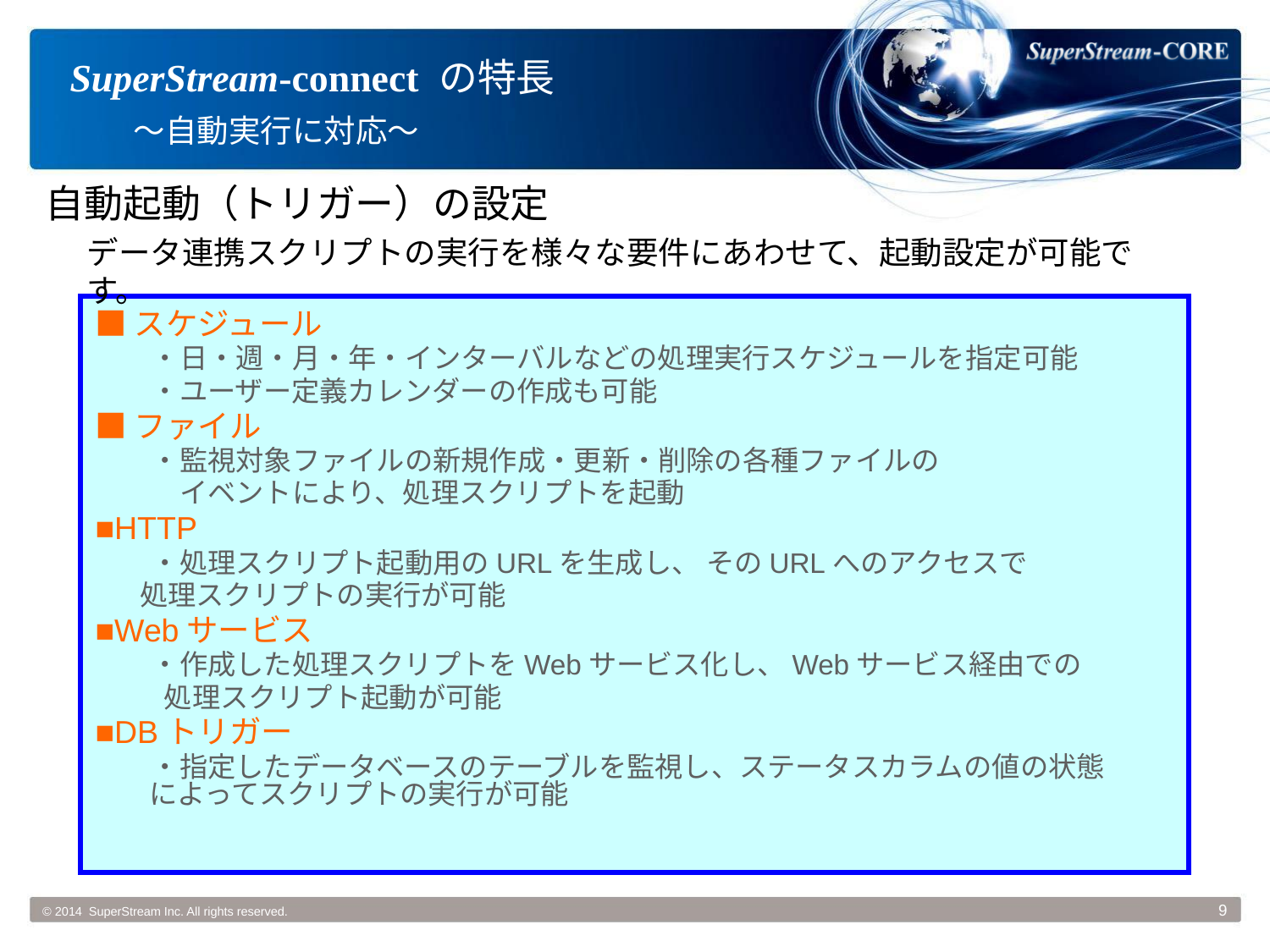

# SuperStream-connect の特長 　　～自動実行に対応～
自動起動（トリガー）の設定
データ連携スクリプトの実行を様々な要件にあわせて、起動設定が可能です。
■スケジュール
　　・日・週・月・年・インターバルなどの処理実行スケジュールを指定可能
　　・ユーザー定義カレンダーの作成も可能
■ファイル
　　・監視対象ファイルの新規作成・更新・削除の各種ファイルの
　　　イベントにより、処理スクリプトを起動
■HTTP
　　・処理スクリプト起動用のURLを生成し、 そのURLへのアクセスで
      処理スクリプトの実行が可能
■Webサービス
　　・作成した処理スクリプトをWebサービス化し、Webサービス経由での
　　  処理スクリプト起動が可能
■DBトリガー
　　・指定したデータベースのテーブルを監視し、ステータスカラムの値の状態
 によってスクリプトの実行が可能
© 2014  SuperStream Inc. All rights reserved.
9